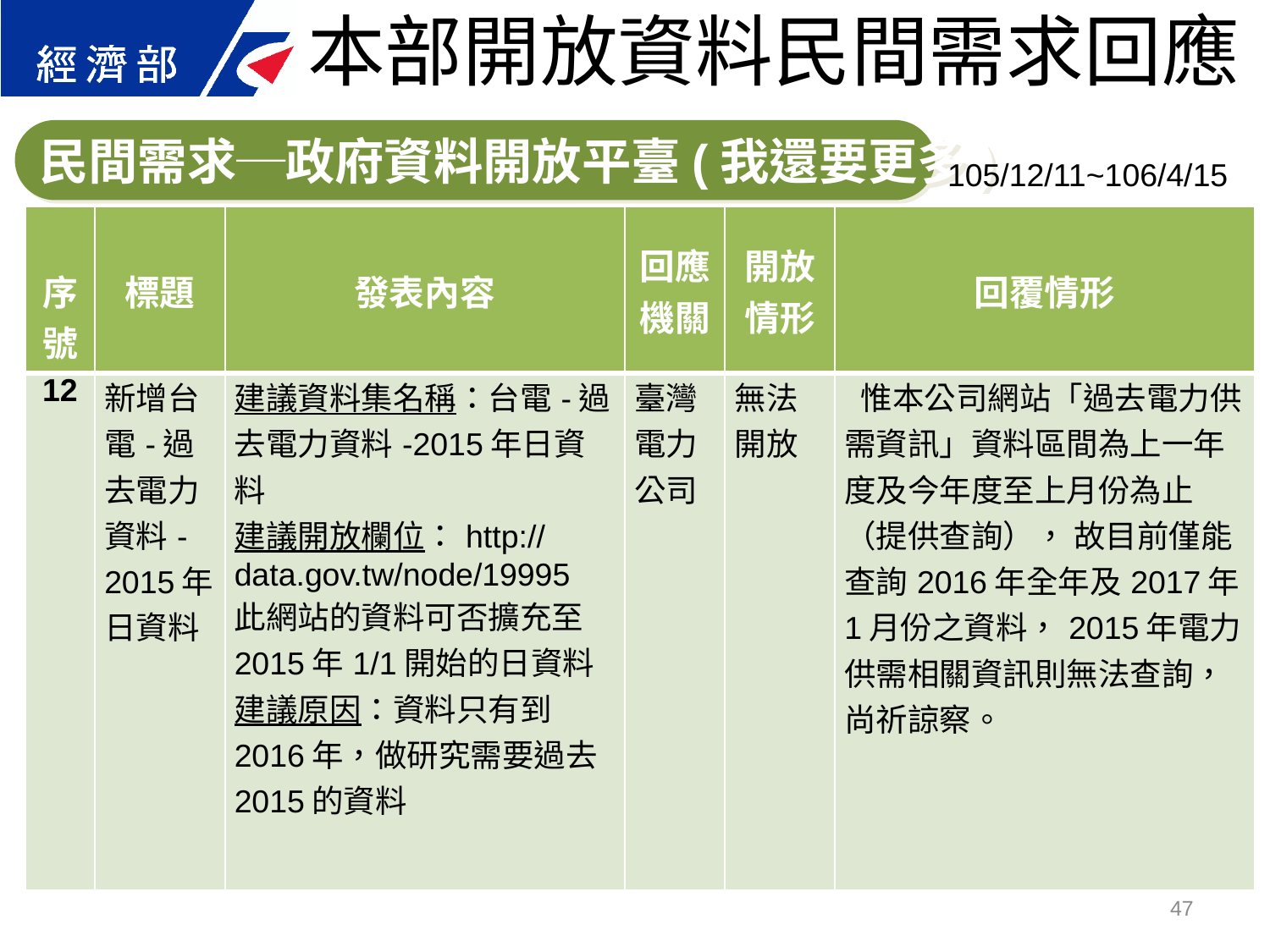

本部開放資料民間需求回應
民間需求─政府資料開放平臺(我還要更多)
105/12/11~106/4/15
| 序號 | 標題 | 發表內容 | 回應 機關 | 開放 情形 | 回覆情形 |
| --- | --- | --- | --- | --- | --- |
| 12 | 新增台電-過去電力資料-2015年日資料 | 建議資料集名稱：台電-過去電力資料-2015年日資料 建議開放欄位：http://data.gov.tw/node/19995 此網站的資料可否擴充至2015年1/1開始的日資料 建議原因：資料只有到2016年，做研究需要過去2015的資料 | 臺灣電力公司 | 無法開放 | 惟本公司網站「過去電力供需資訊」資料區間為上一年度及今年度至上月份為止（提供查詢）， 故目前僅能查詢2016年全年及2017年1月份之資料，2015年電力供需相關資訊則無法查詢，尚祈諒察。 |
47